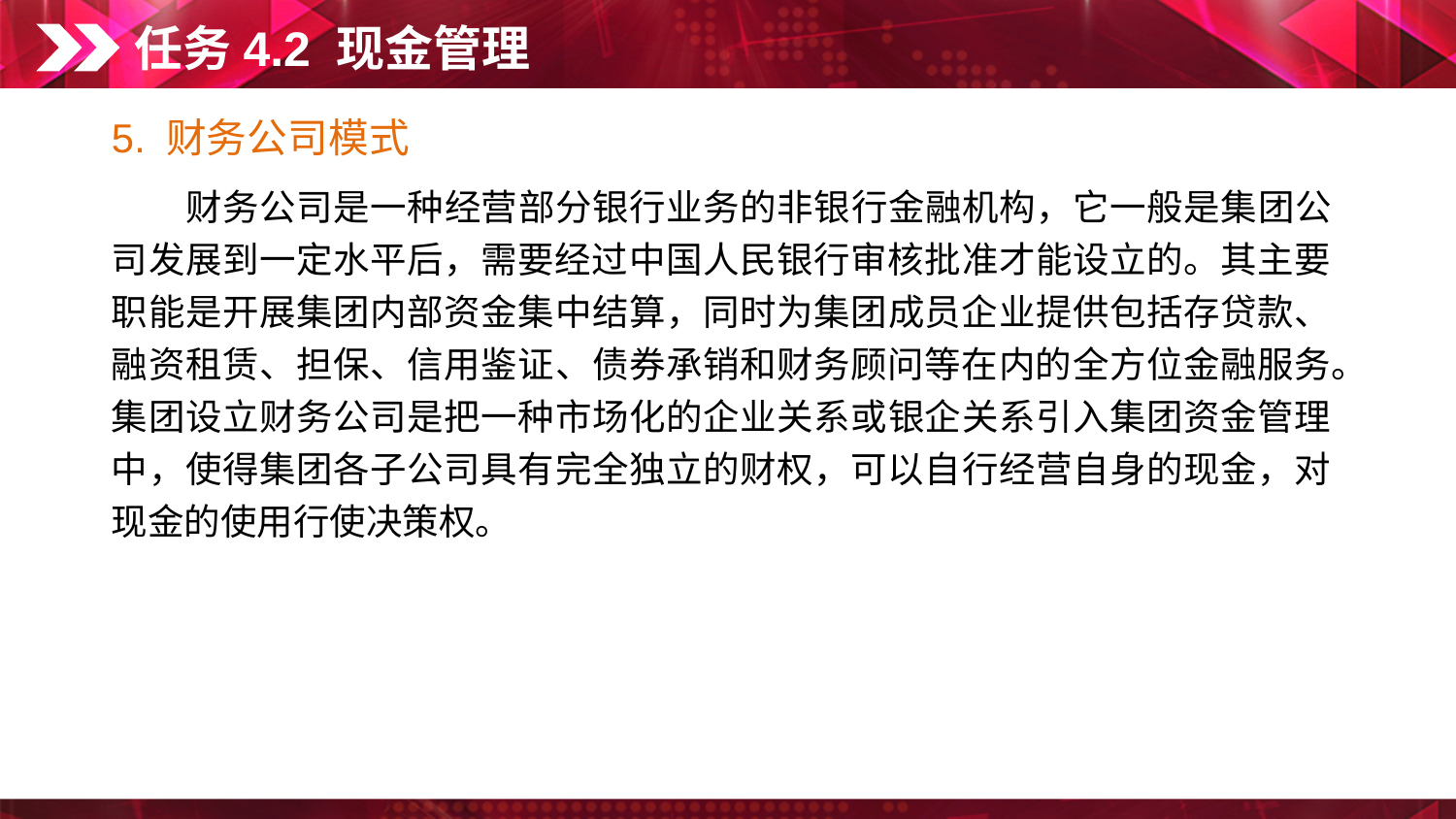

任务4.2 现金管理

5. 财务公司模式
　　财务公司是一种经营部分银行业务的非银行金融机构，它一般是集团公司发展到一定水平后，需要经过中国人民银行审核批准才能设立的。其主要职能是开展集团内部资金集中结算，同时为集团成员企业提供包括存贷款、融资租赁、担保、信用鉴证、债券承销和财务顾问等在内的全方位金融服务。集团设立财务公司是把一种市场化的企业关系或银企关系引入集团资金管理中，使得集团各子公司具有完全独立的财权，可以自行经营自身的现金，对现金的使用行使决策权。